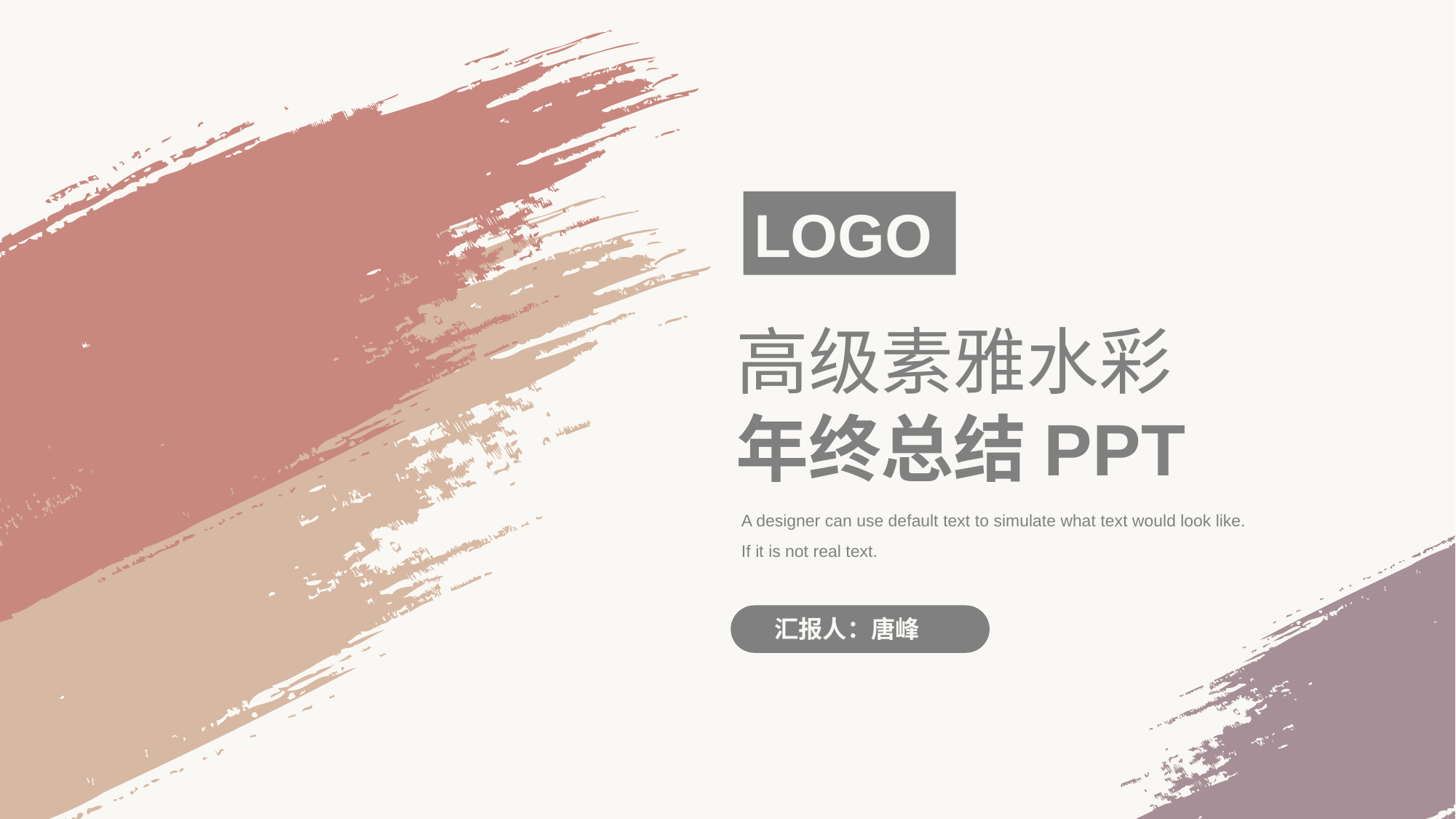

LOGO
高级素雅水彩
年终总结PPT

A designer can use default text to simulate what text would look like. If it is not real text.

汇报人：唐峰